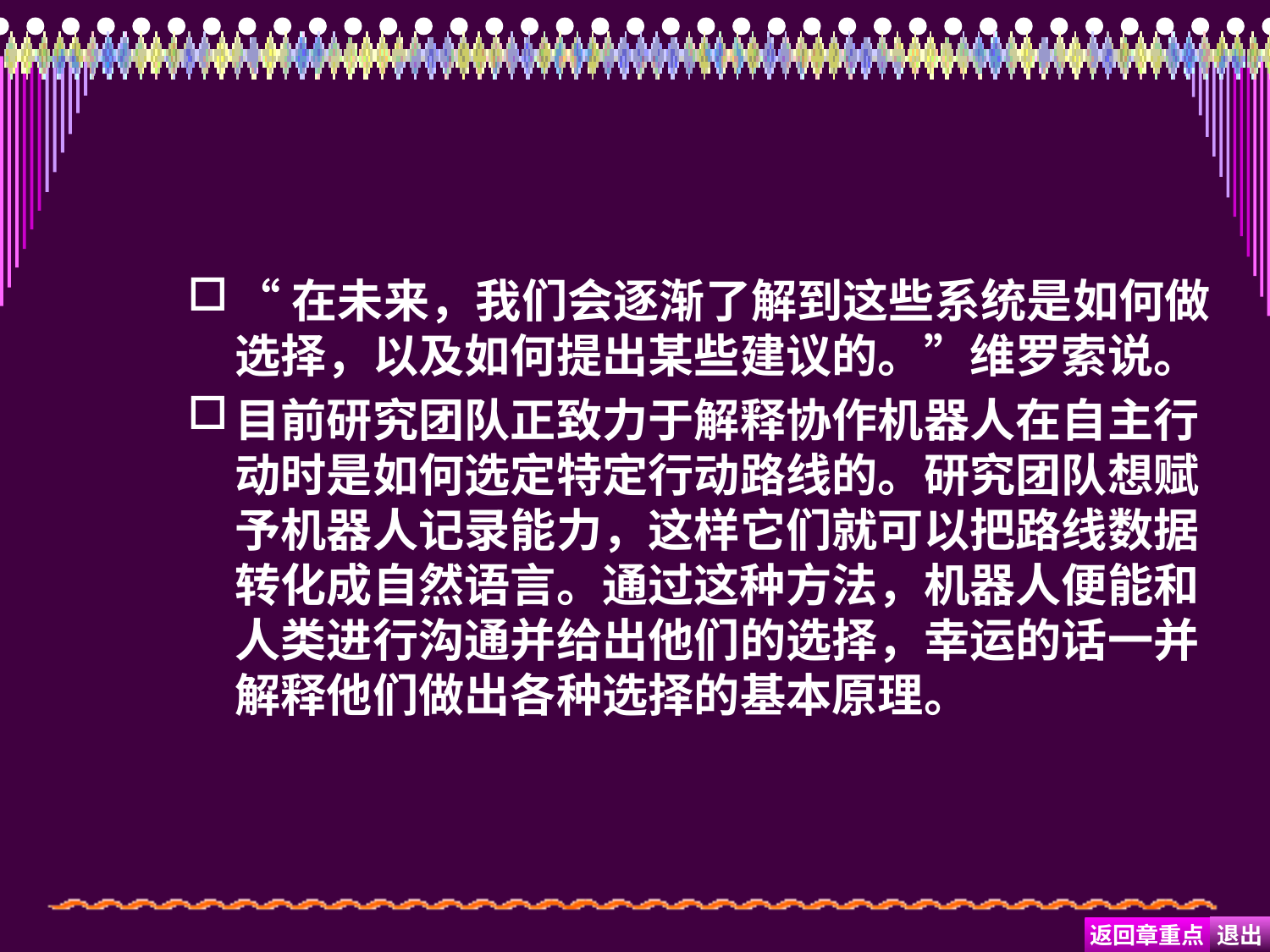

#
“在未来，我们会逐渐了解到这些系统是如何做选择，以及如何提出某些建议的。”维罗索说。
目前研究团队正致力于解释协作机器人在自主行动时是如何选定特定行动路线的。研究团队想赋予机器人记录能力，这样它们就可以把路线数据转化成自然语言。通过这种方法，机器人便能和人类进行沟通并给出他们的选择，幸运的话一并解释他们做出各种选择的基本原理。